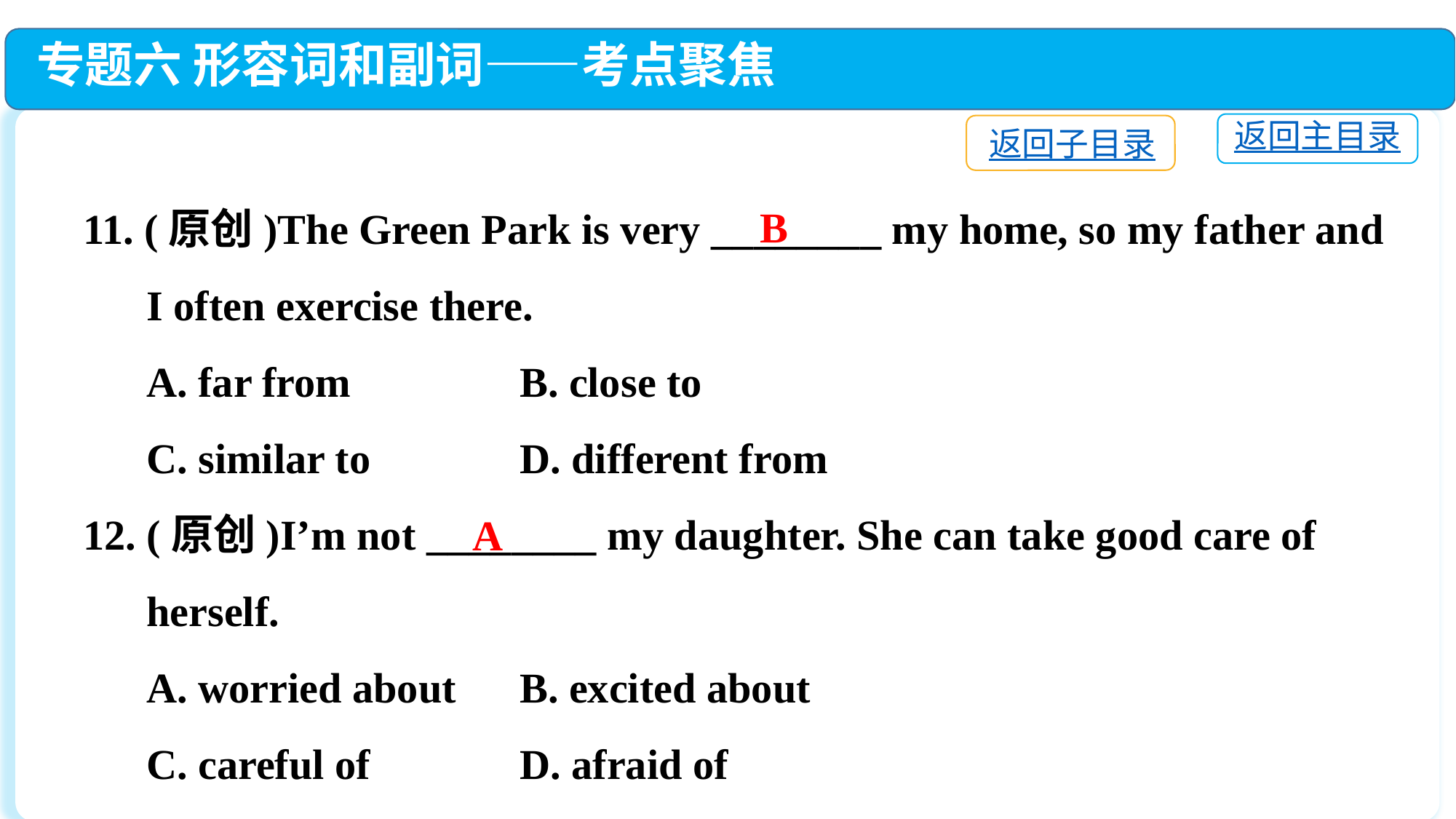

专题六 形容词和副词——考点聚焦

返回主目录

返回子目录
11. (原创)The Green Park is very ________ my home, so my father and
      I often exercise there.
      A. far from		B. close to
      C. similar to　	D. different from
12. (原创)I’m not ________ my daughter. She can take good care of
      herself.
      A. worried about　	B. excited about
      C. careful of　	D. afraid of
B
A